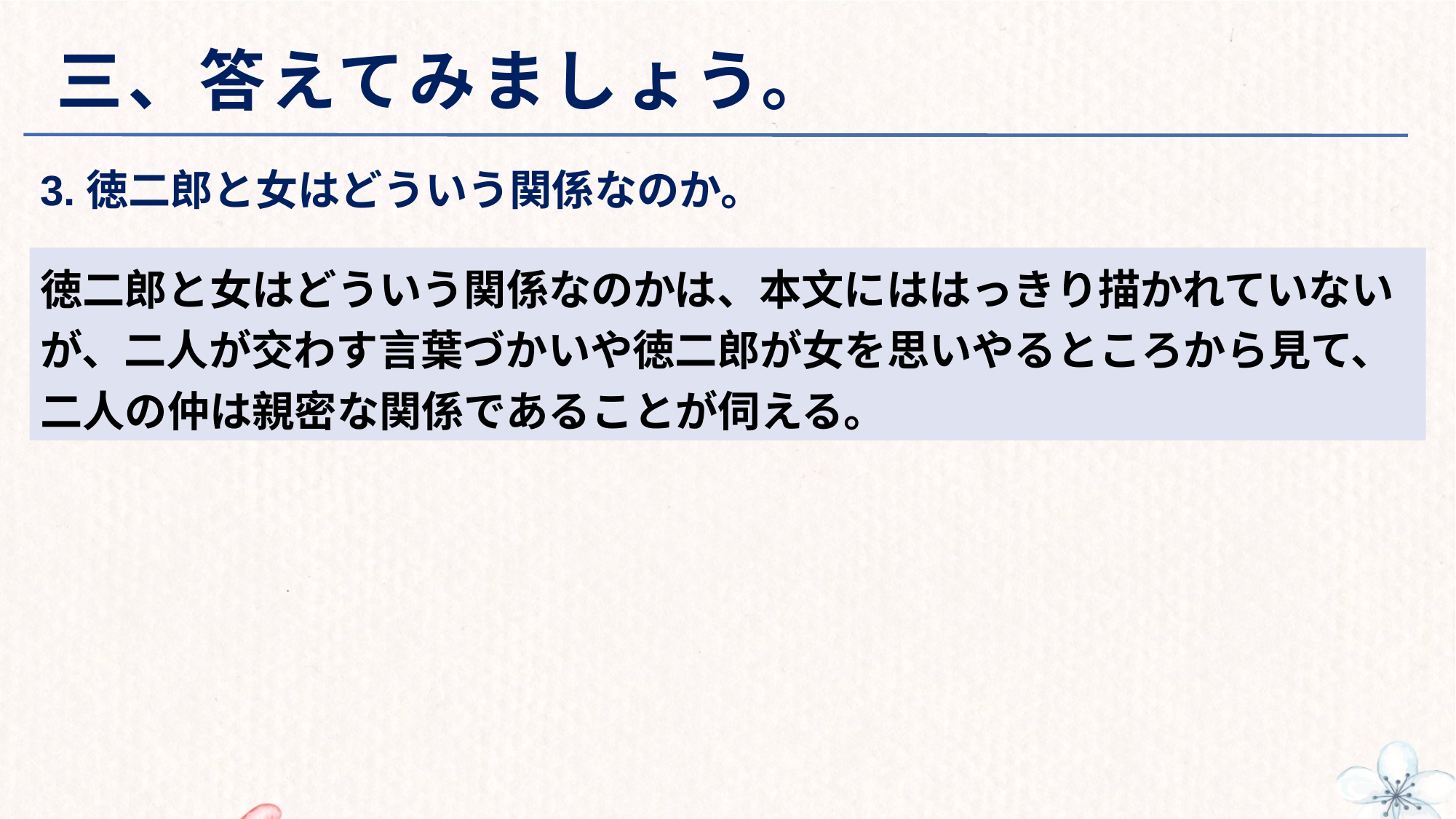

# 三、答えてみましょう。
3.徳二郎と女はどういう関係なのか。
徳二郎と女はどういう関係なのかは、本文にははっきり描かれていないが、二人が交わす言葉づかいや徳二郎が女を思いやるところから見て、二人の仲は親密な関係であることが伺える。